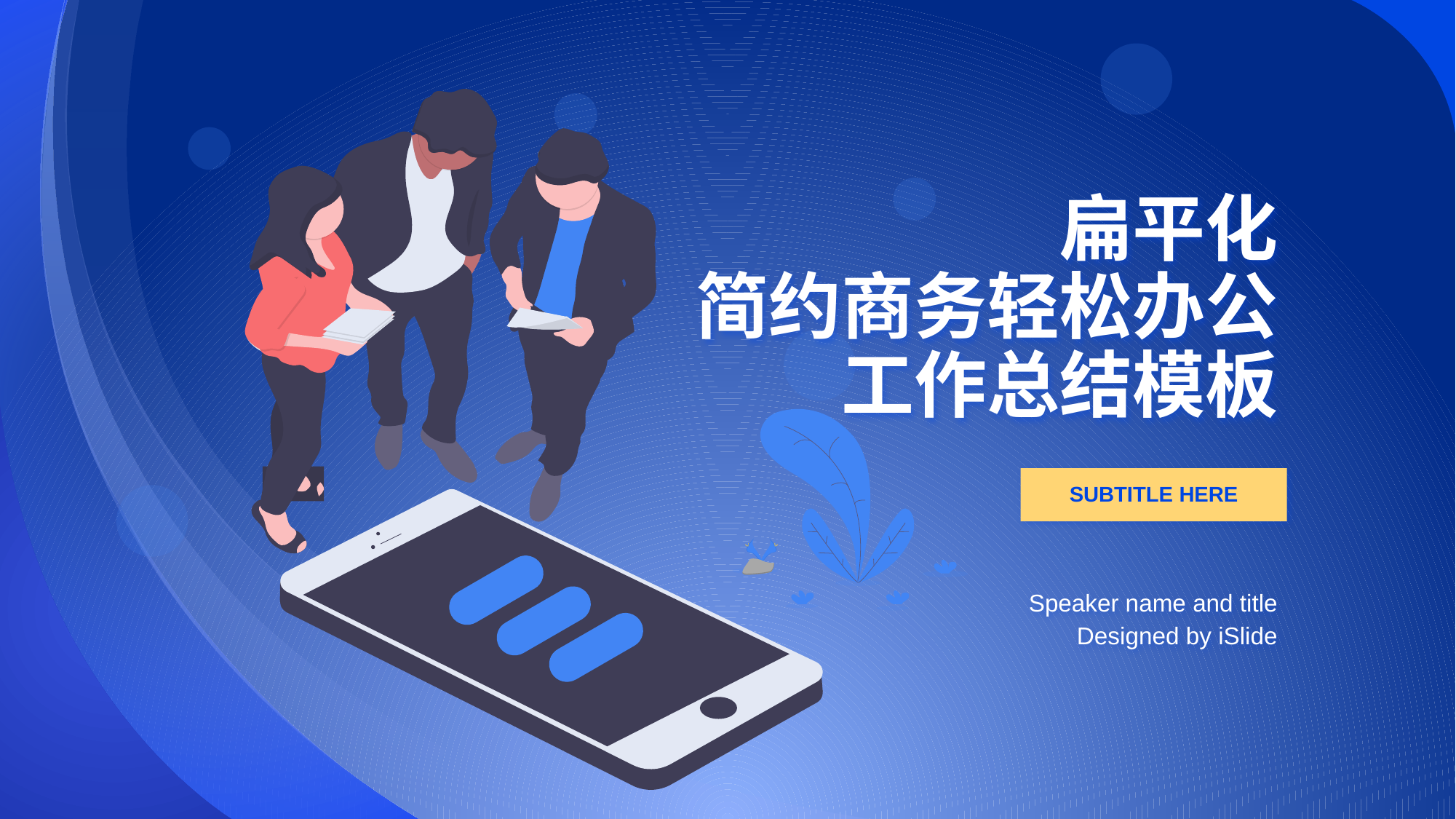

# 扁平化 简约商务轻松办公工作总结模板
SUBTITLE HERE
Speaker name and title
Designed by iSlide